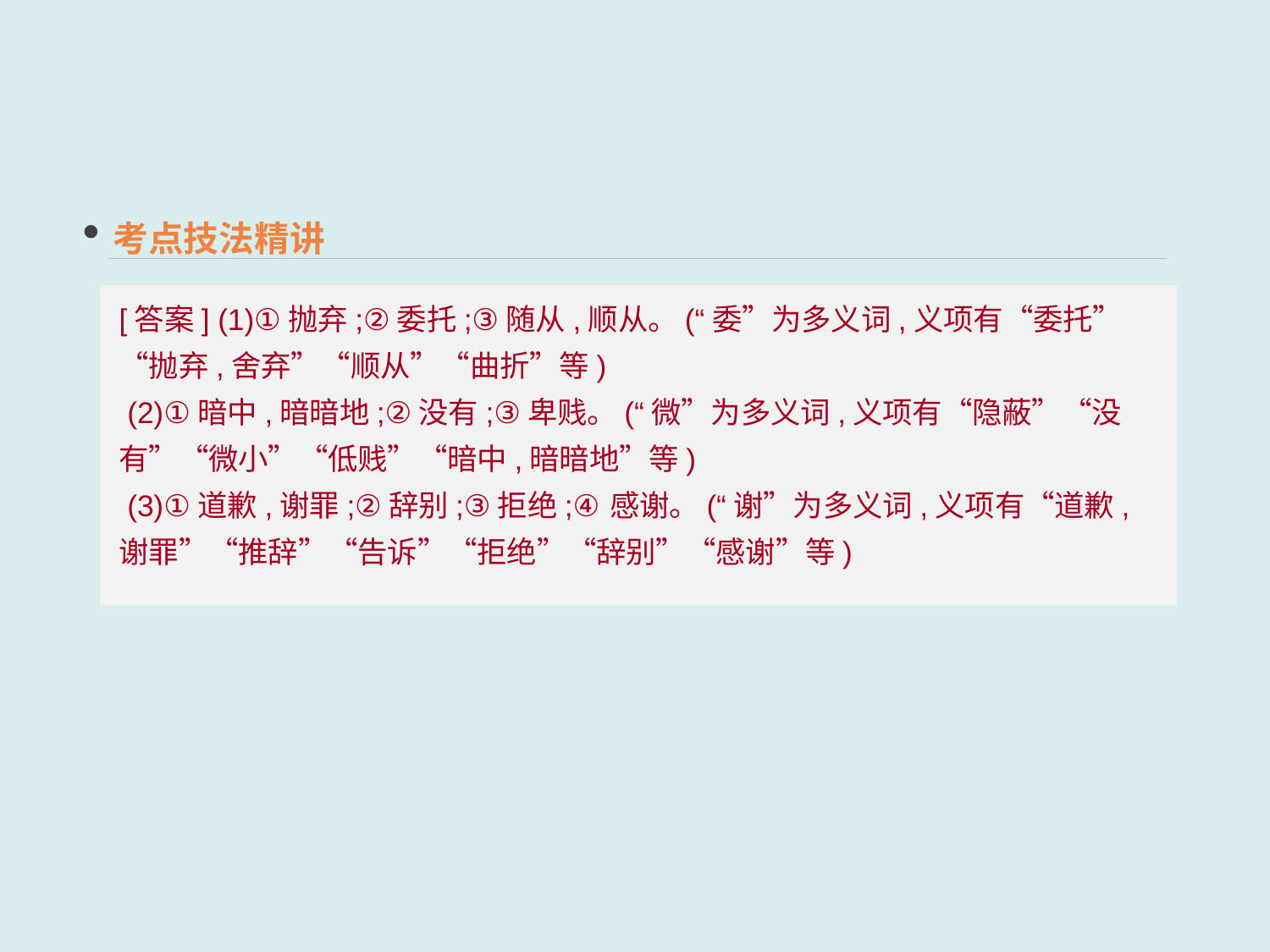

考点技法精讲

[答案] (1)①抛弃;②委托;③随从,顺从。(“委”为多义词,义项有“委托”“抛弃,舍弃”“顺从”“曲折”等)
 (2)①暗中,暗暗地;②没有;③卑贱。(“微”为多义词,义项有“隐蔽”“没有”“微小”“低贱”“暗中,暗暗地”等)
 (3)①道歉,谢罪;②辞别;③拒绝;④感谢。(“谢”为多义词,义项有“道歉,谢罪”“推辞”“告诉”“拒绝”“辞别”“感谢”等)